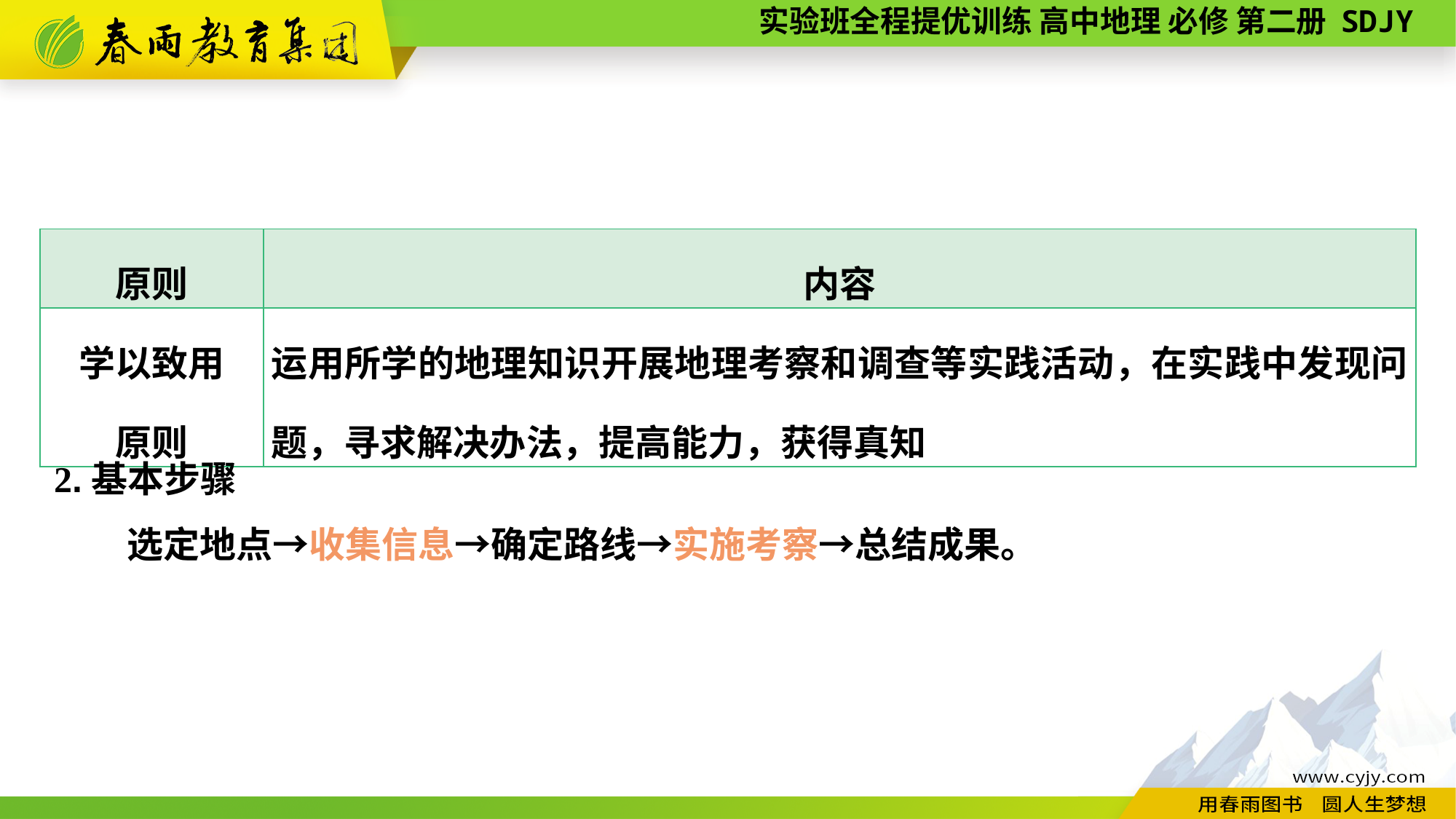

| 原则 | 内容 |
| --- | --- |
| 学以致用 原则 | 运用所学的地理知识开展地理考察和调查等实践活动，在实践中发现问题，寻求解决办法，提高能力，获得真知 |
2.基本步骤
　　选定地点→收集信息→确定路线→实施考察→总结成果。